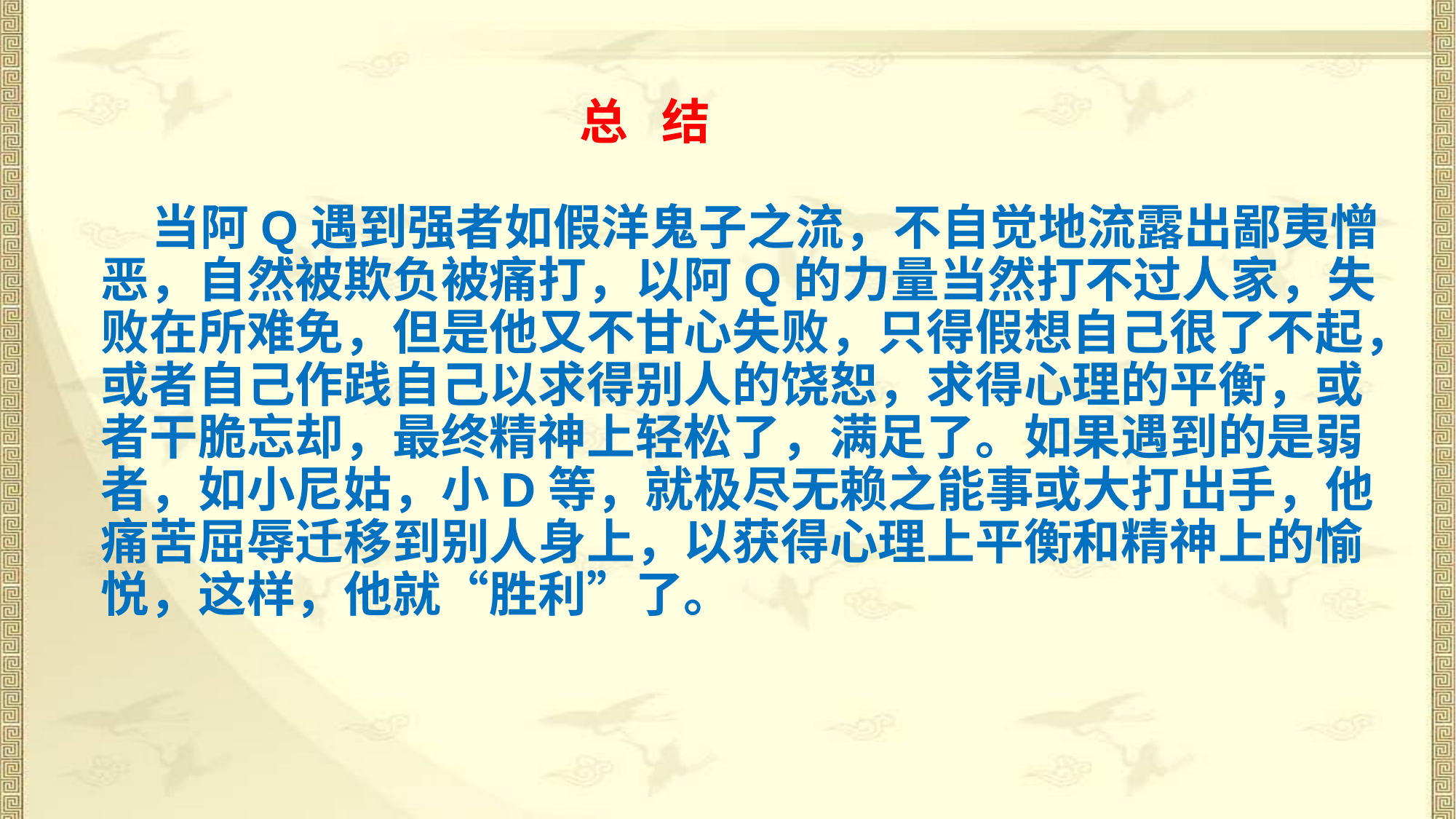

# 总   结
      当阿Q遇到强者如假洋鬼子之流，不自觉地流露出鄙夷憎恶，自然被欺负被痛打，以阿Q的力量当然打不过人家，失败在所难免，但是他又不甘心失败，只得假想自己很了不起，或者自己作践自己以求得别人的饶恕，求得心理的平衡，或者干脆忘却，最终精神上轻松了，满足了。如果遇到的是弱者，如小尼姑，小D等，就极尽无赖之能事或大打出手，他痛苦屈辱迁移到别人身上，以获得心理上平衡和精神上的愉悦，这样，他就“胜利”了。